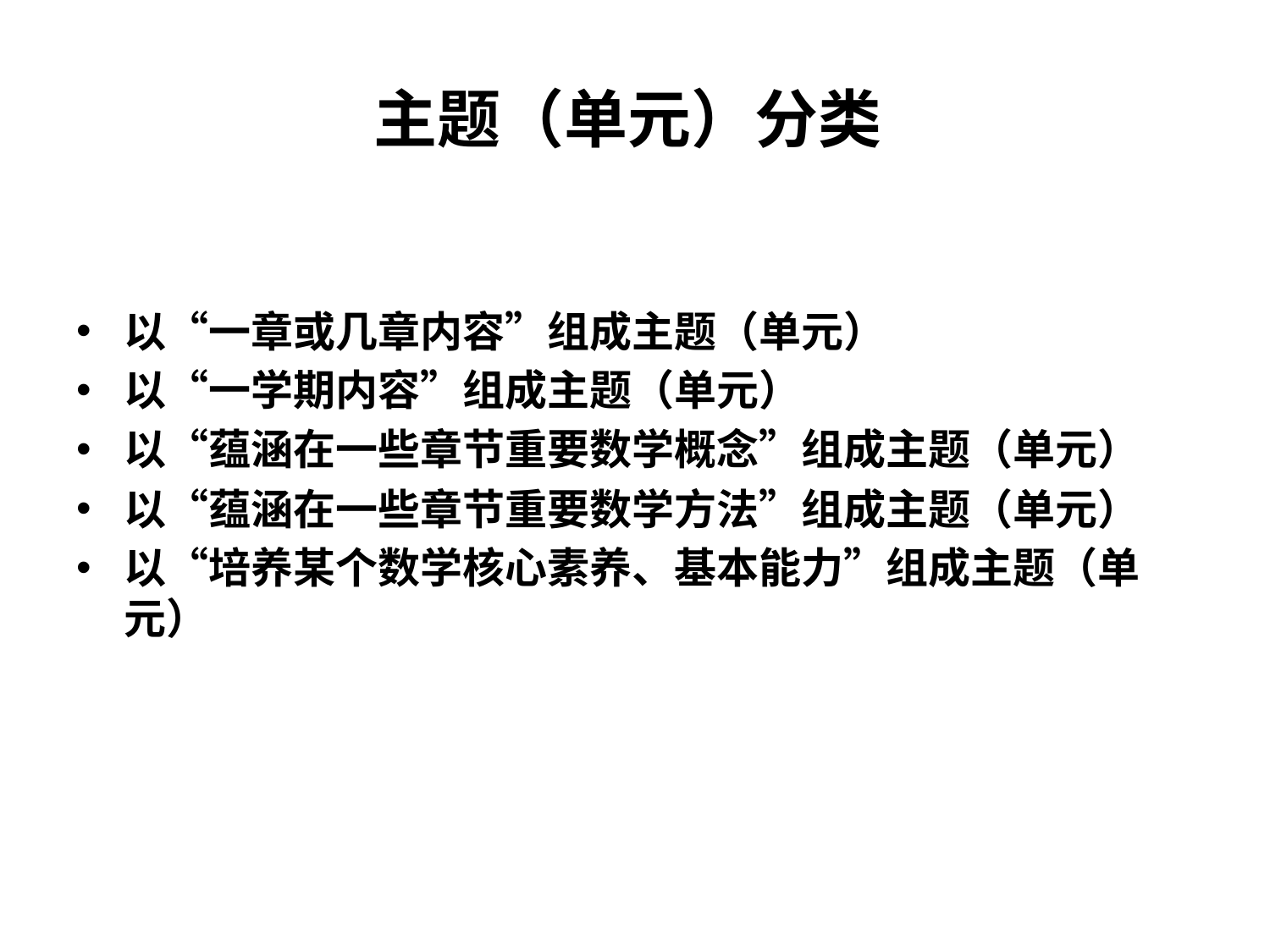

# 主题（单元）分类

以“一章或几章内容”组成主题（单元）
以“一学期内容”组成主题（单元）
以“蕴涵在一些章节重要数学概念”组成主题（单元）
以“蕴涵在一些章节重要数学方法”组成主题（单元）
以“培养某个数学核心素养、基本能力”组成主题（单元）